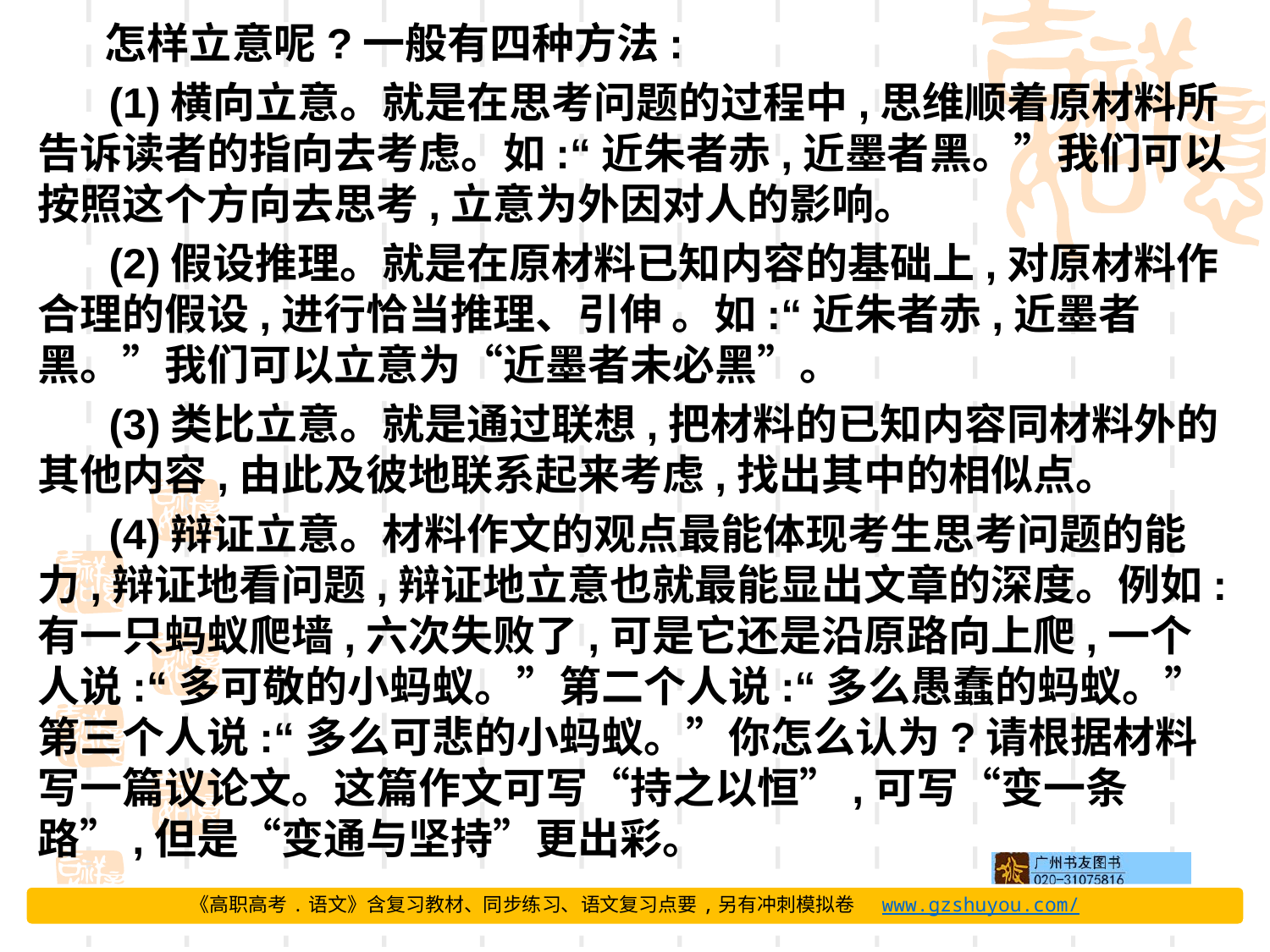

怎样立意呢?一般有四种方法:
      (1)横向立意。就是在思考问题的过程中,思维顺着原材料所告诉读者的指向去考虑。如:“近朱者赤,近墨者黑。”我们可以按照这个方向去思考,立意为外因对人的影响。
      (2)假设推理。就是在原材料已知内容的基础上,对原材料作合理的假设,进行恰当推理、引伸 。如:“近朱者赤,近墨者黑。”我们可以立意为“近墨者未必黑”。
      (3)类比立意。就是通过联想,把材料的已知内容同材料外的其他内容,由此及彼地联系起来考虑,找出其中的相似点。
      (4)辩证立意。材料作文的观点最能体现考生思考问题的能力,辩证地看问题,辩证地立意也就最能显出文章的深度。例如:有一只蚂蚁爬墙,六次失败了,可是它还是沿原路向上爬,一个人说:“多可敬的小蚂蚁。”第二个人说:“多么愚蠢的蚂蚁。”第三个人说:“多么可悲的小蚂蚁。”你怎么认为?请根据材料写一篇议论文。这篇作文可写“持之以恒”,可写“变一条路”,但是“变通与坚持”更出彩。